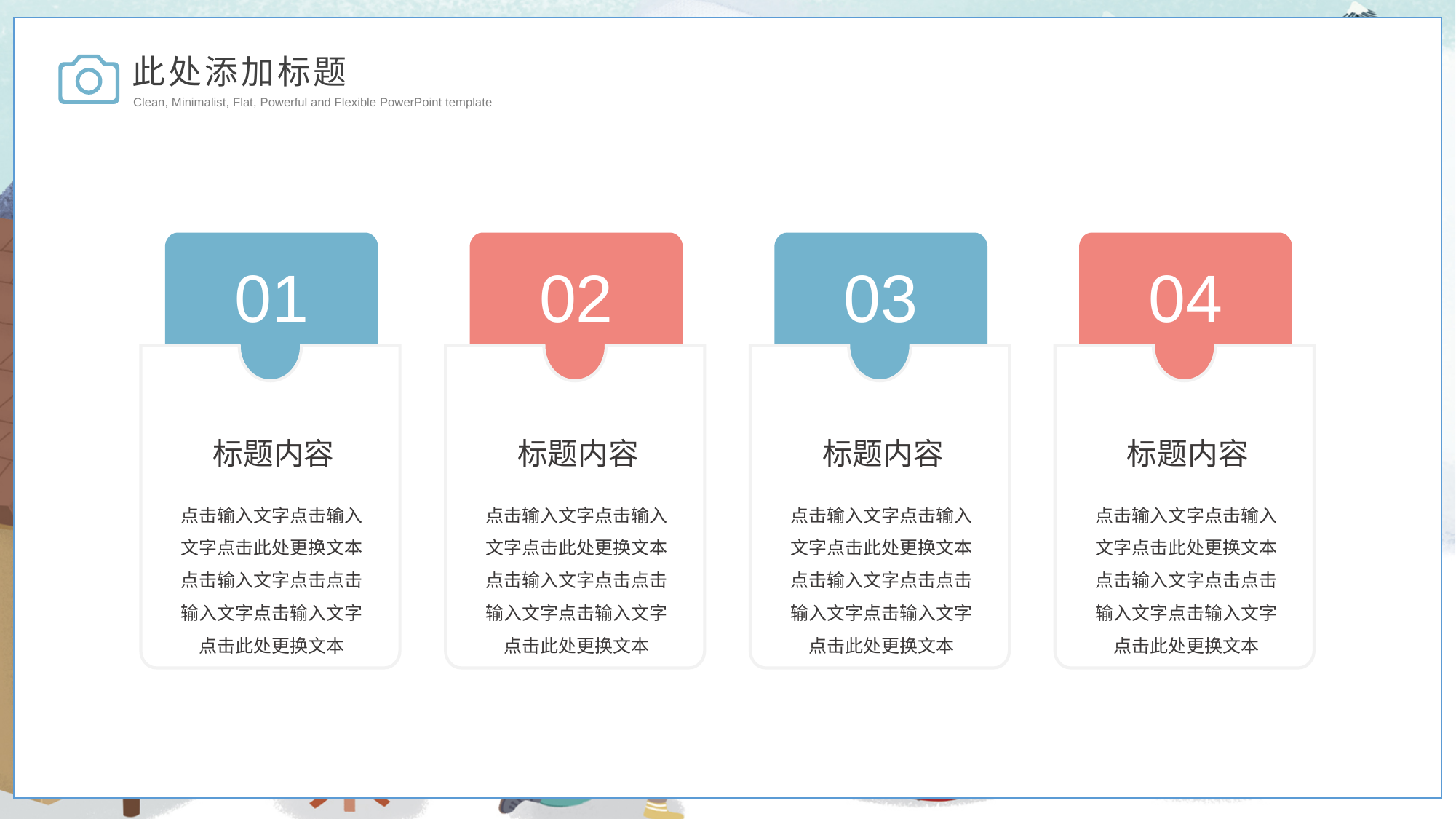

此处添加标题
Clean, Minimalist, Flat, Powerful and Flexible PowerPoint template

01
02
03
04

标题内容
标题内容
标题内容
标题内容
点击输入文字点击输入文字点击此处更换文本点击输入文字点击点击输入文字点击输入文字点击此处更换文本

点击输入文字点击输入文字点击此处更换文本点击输入文字点击点击输入文字点击输入文字点击此处更换文本

点击输入文字点击输入文字点击此处更换文本点击输入文字点击点击输入文字点击输入文字点击此处更换文本

点击输入文字点击输入文字点击此处更换文本点击输入文字点击点击输入文字点击输入文字点击此处更换文本